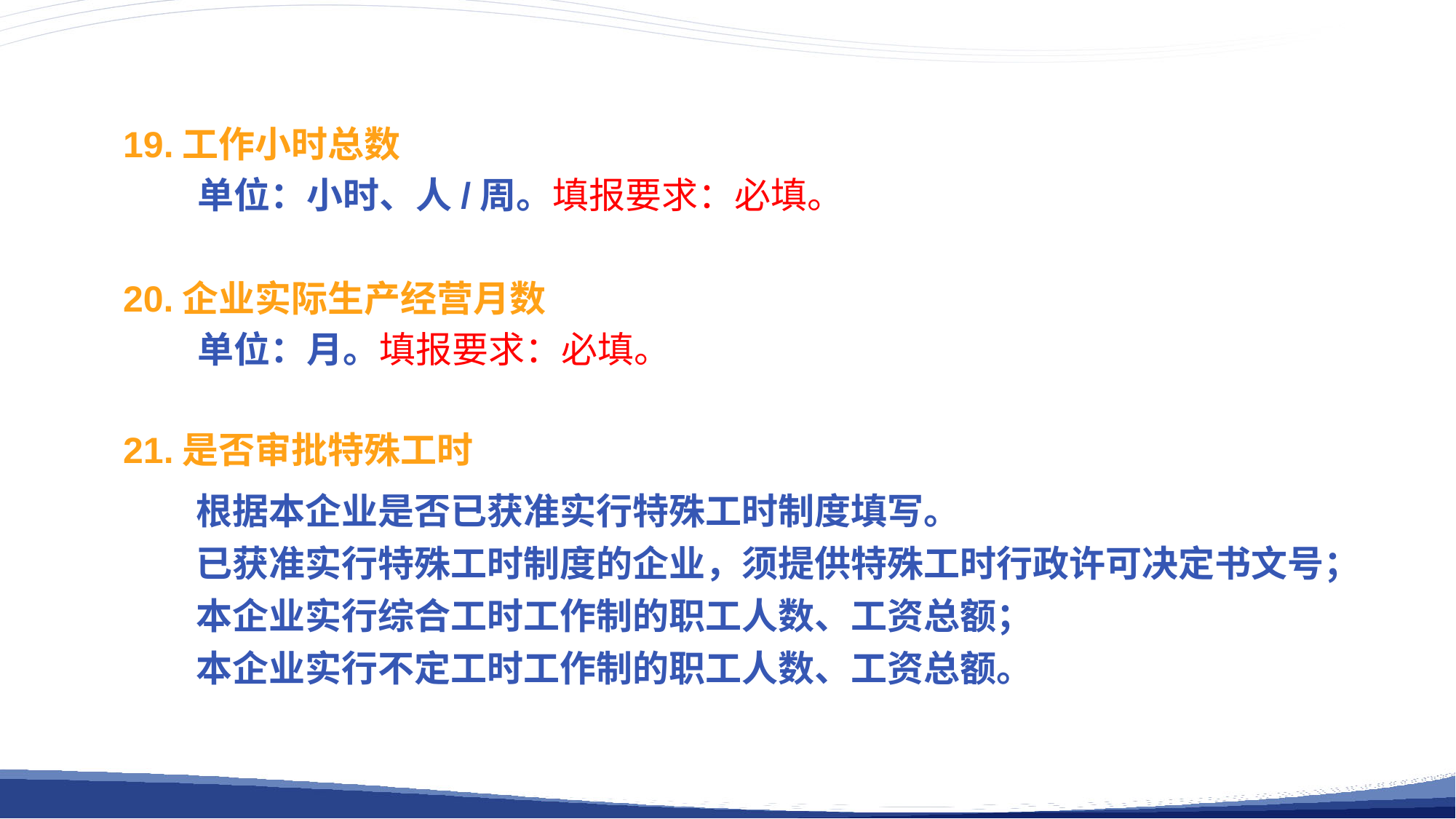

19.工作小时总数
        单位：小时、人/周。填报要求：必填。

20.企业实际生产经营月数
        单位：月。填报要求：必填。
21.是否审批特殊工时
根据本企业是否已获准实行特殊工时制度填写。
已获准实行特殊工时制度的企业，须提供特殊工时行政许可决定书文号；
本企业实行综合工时工作制的职工人数、工资总额；
本企业实行不定工时工作制的职工人数、工资总额。